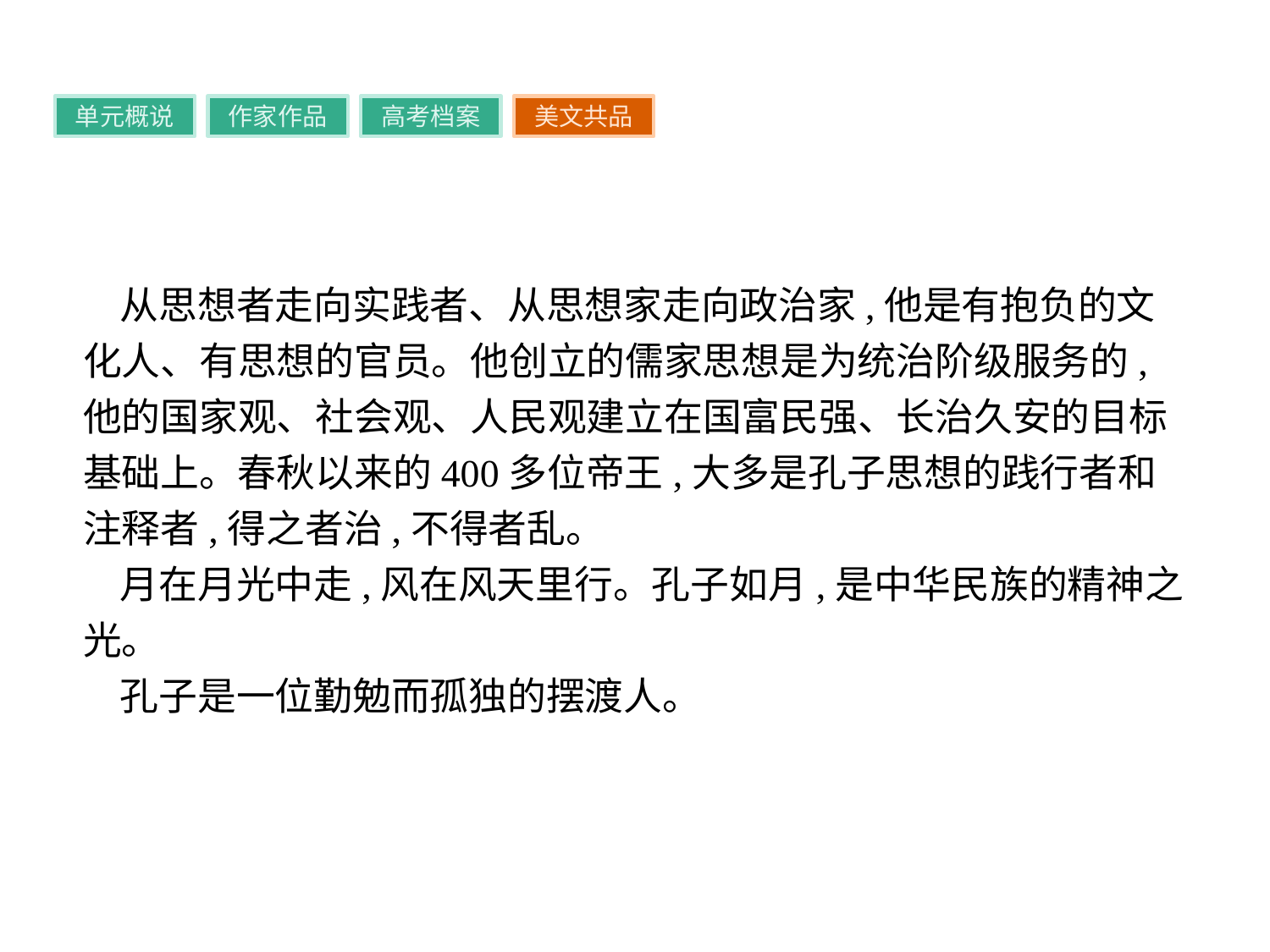

单元概说
作家作品
高考档案
美文共品
从思想者走向实践者、从思想家走向政治家,他是有抱负的文化人、有思想的官员。他创立的儒家思想是为统治阶级服务的,他的国家观、社会观、人民观建立在国富民强、长治久安的目标基础上。春秋以来的400多位帝王,大多是孔子思想的践行者和注释者,得之者治,不得者乱。
月在月光中走,风在风天里行。孔子如月,是中华民族的精神之光。
孔子是一位勤勉而孤独的摆渡人。